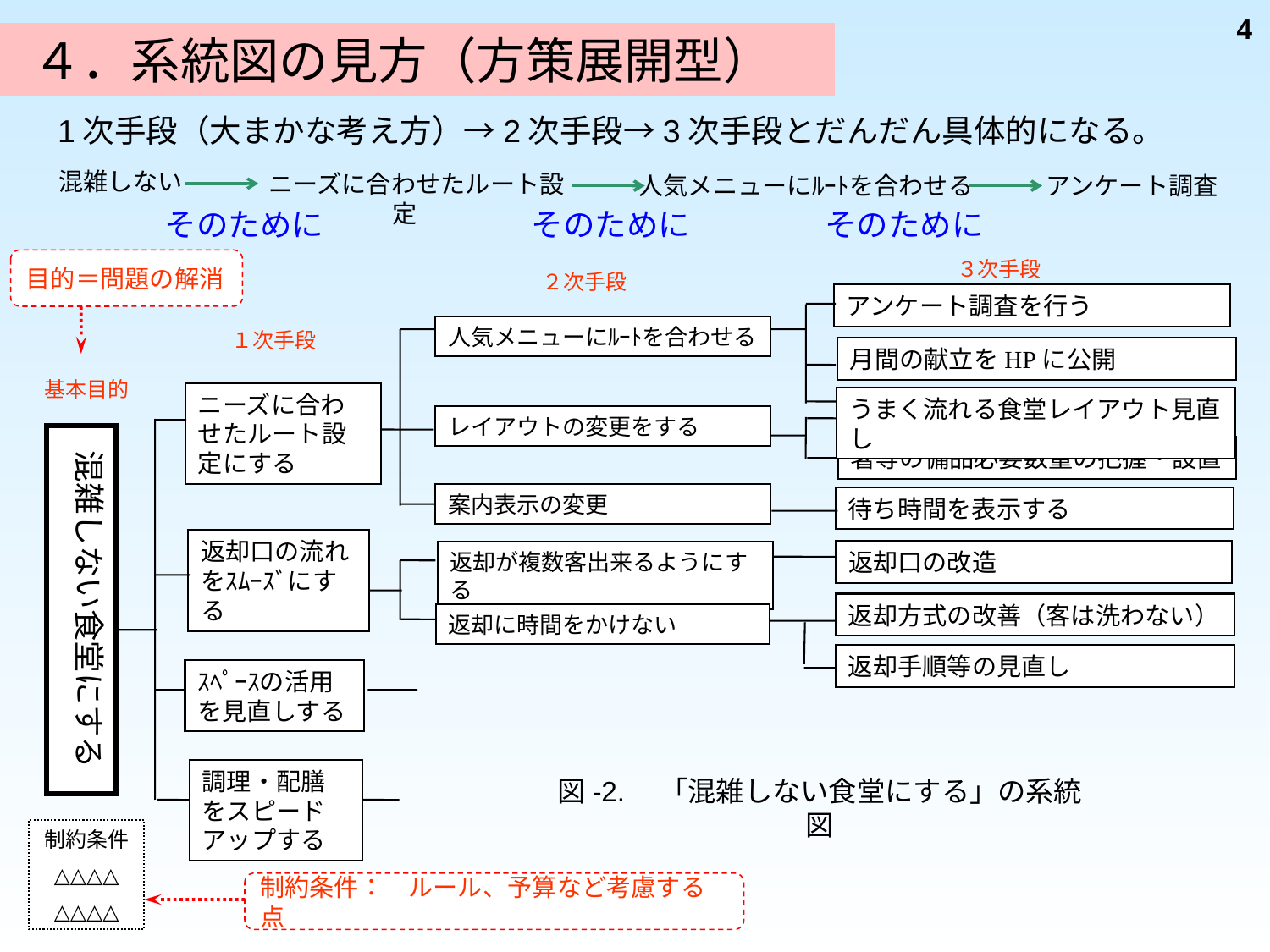

4
　４．系統図の見方（方策展開型）
1次手段（大まかな考え方）→2次手段→3次手段とだんだん具体的になる。
混雑しない
ニーズに合わせたルート設定
人気メニューにﾙｰﾄを合わせる
アンケート調査
そのために
そのために
そのために
目的＝問題の解消
３次手段
２次手段
アンケート調査を行う

人気メニューにﾙｰﾄを合わせる
１次手段

月間の献立をHPに公開

基本目的
ニーズに合わせたルート設定にする
うまく流れる食堂レイアウト見直し

レイアウトの変更をする

混雑しない食堂にする

箸等の備品必要数量の把握・設置

案内表示の変更
待ち時間を表示する

返却口の流れをｽﾑｰｽﾞにする
返却口の改造
返却が複数客出来るようにする

返却方式の改善（客は洗わない）
返却に時間をかけない

返却手順等の見直し
ｽﾍﾟｰｽの活用を見直しする

調理・配膳をスピードアップする
図-2.　「混雑しない食堂にする」の系統図

制約条件
△△△△
△△△△
制約条件：　ルール、予算など考慮する点